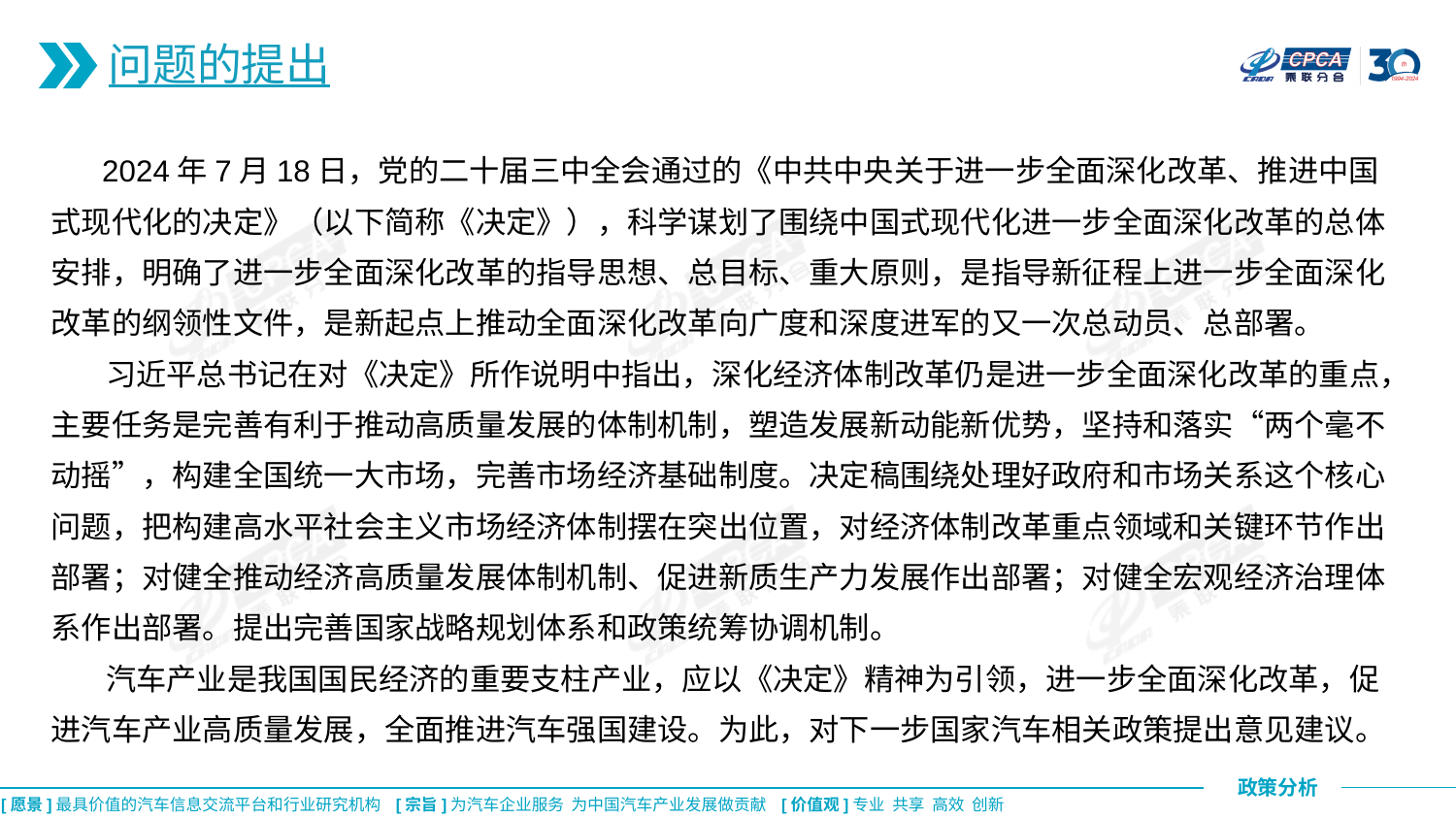

问题的提出
      2024年7月18日，党的二十届三中全会通过的《中共中央关于进一步全面深化改革、推进中国式现代化的决定》（以下简称《决定》），科学谋划了围绕中国式现代化进一步全面深化改革的总体安排，明确了进一步全面深化改革的指导思想、总目标、重大原则，是指导新征程上进一步全面深化改革的纲领性文件，是新起点上推动全面深化改革向广度和深度进军的又一次总动员、总部署。
       习近平总书记在对《决定》所作说明中指出，深化经济体制改革仍是进一步全面深化改革的重点，主要任务是完善有利于推动高质量发展的体制机制，塑造发展新动能新优势，坚持和落实“两个毫不动摇”，构建全国统一大市场，完善市场经济基础制度。决定稿围绕处理好政府和市场关系这个核心问题，把构建高水平社会主义市场经济体制摆在突出位置，对经济体制改革重点领域和关键环节作出部署；对健全推动经济高质量发展体制机制、促进新质生产力发展作出部署；对健全宏观经济治理体系作出部署。提出完善国家战略规划体系和政策统筹协调机制。
       汽车产业是我国国民经济的重要支柱产业，应以《决定》精神为引领，进一步全面深化改革，促进汽车产业高质量发展，全面推进汽车强国建设。为此，对下一步国家汽车相关政策提出意见建议。